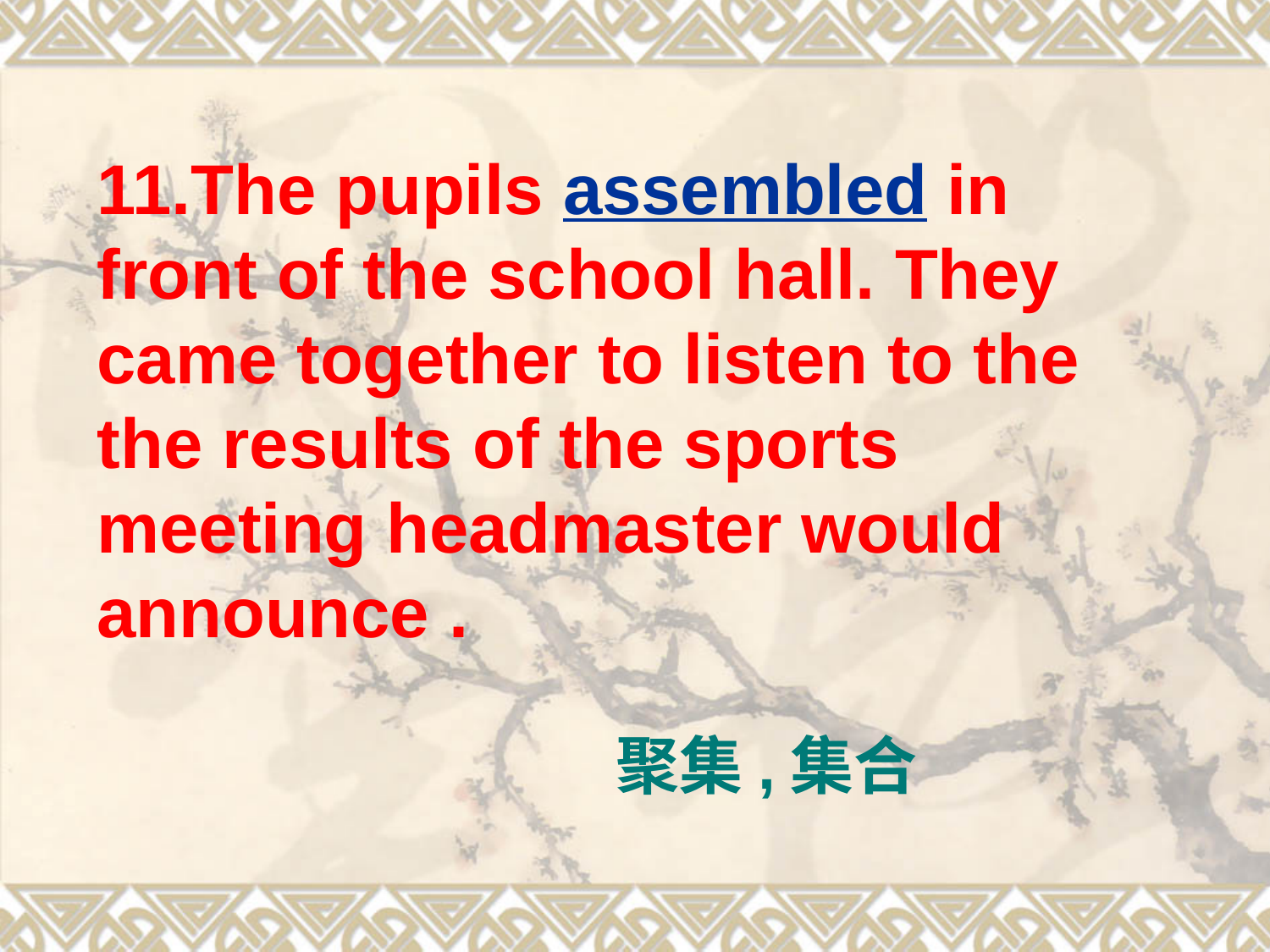

11.The pupils assembled in front of the school hall. They came together to listen to the the results of the sports meeting headmaster would announce .

聚集,集合